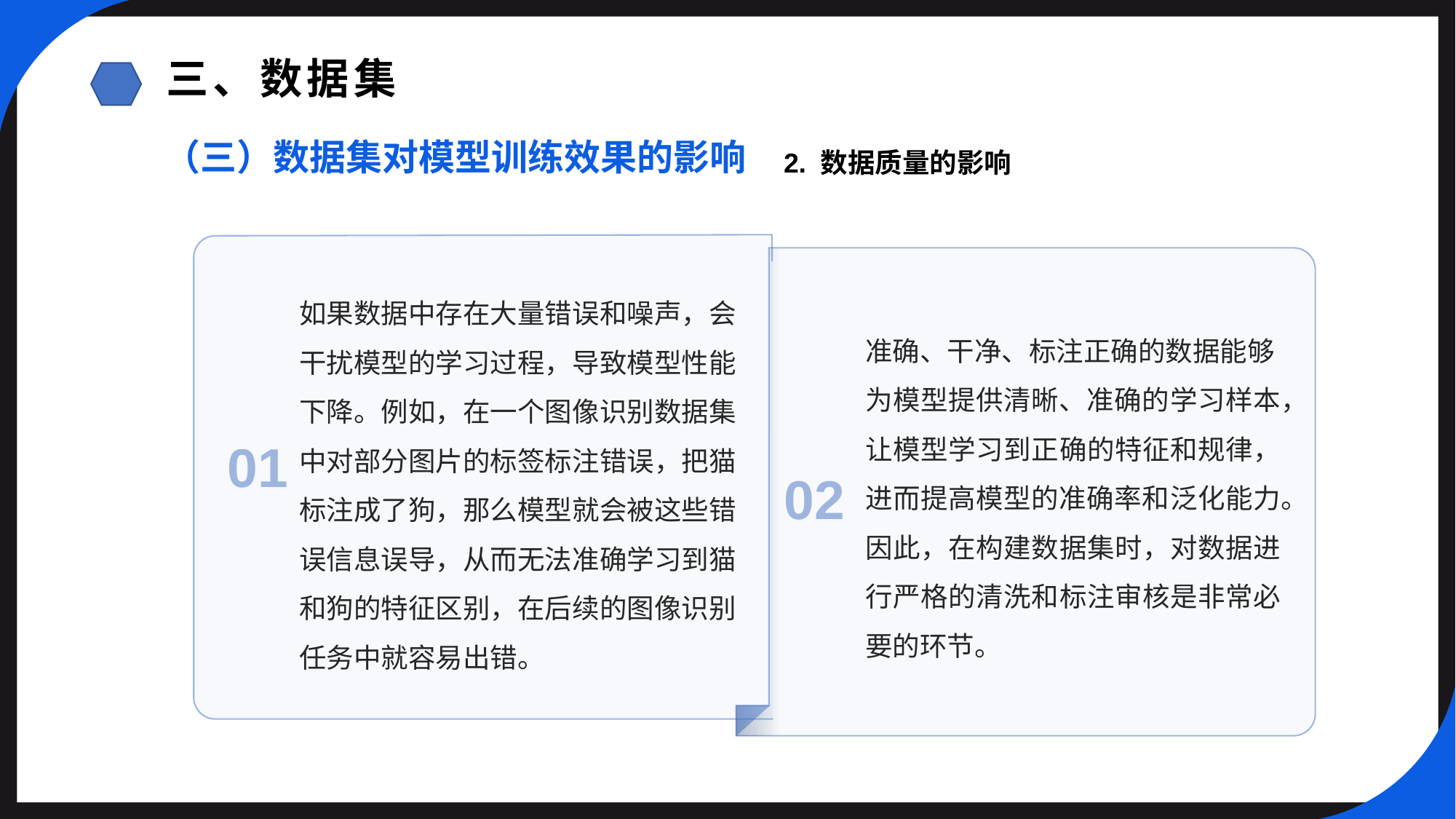

三、数据集
（三）数据集对模型训练效果的影响
2. 数据质量的影响

如果数据中存在大量错误和噪声，会干扰模型的学习过程，导致模型性能下降。例如，在一个图像识别数据集中对部分图片的标签标注错误，把猫标注成了狗，那么模型就会被这些错误信息误导，从而无法准确学习到猫和狗的特征区别，在后续的图像识别任务中就容易出错。
准确、干净、标注正确的数据能够
为模型提供清晰、准确的学习样本，让模型学习到正确的特征和规律，进而提高模型的准确率和泛化能力。因此，在构建数据集时，对数据进行严格的清洗和标注审核是非常必要的环节。
01
02